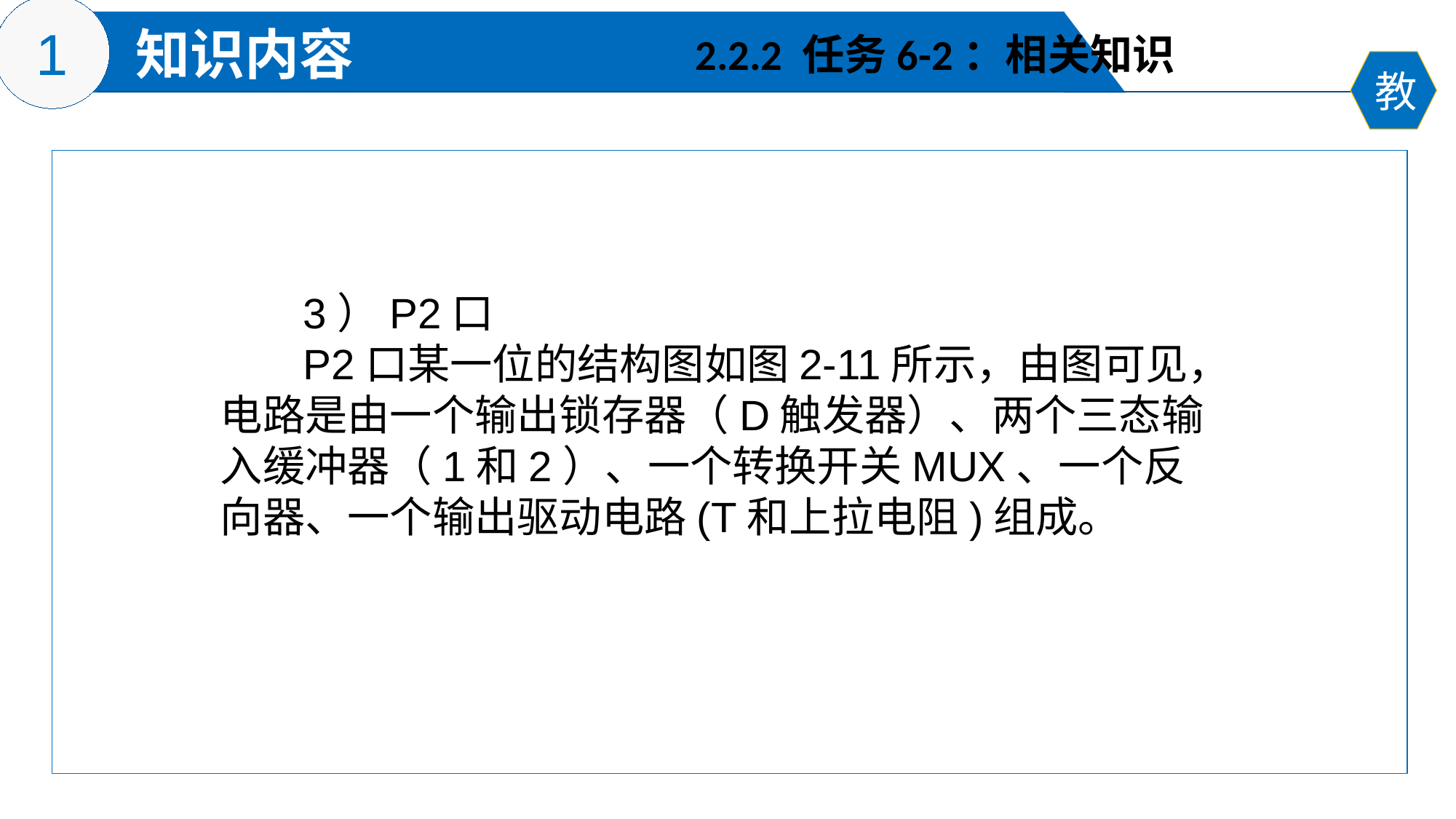

2.2.2 任务6-2：相关知识
       3）P2口
       P2口某一位的结构图如图2-11所示，由图可见，电路是由一个输出锁存器（D触发器）、两个三态输入缓冲器（1和2）、一个转换开关MUX、一个反向器、一个输出驱动电路(T和上拉电阻)组成。